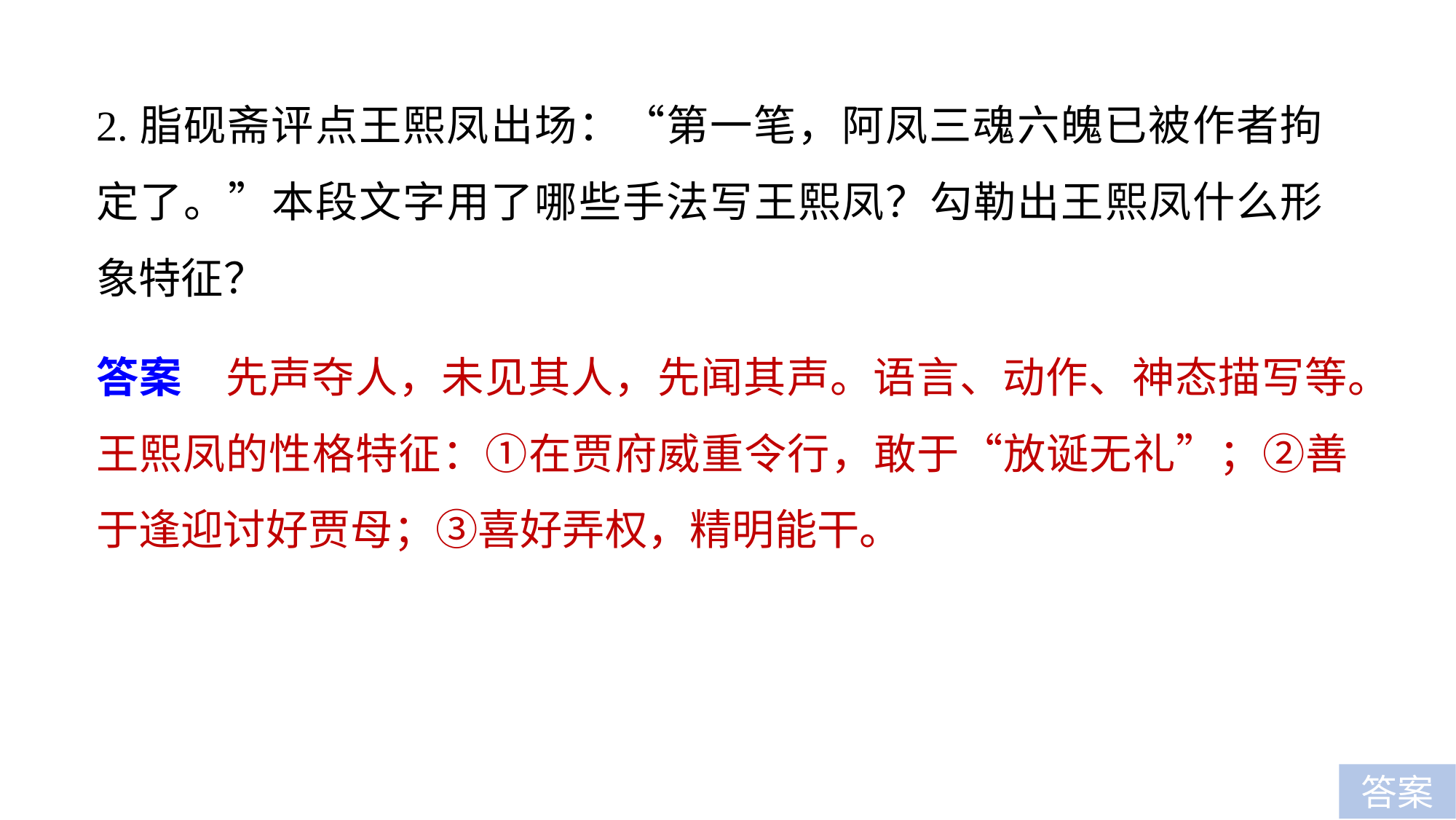

2.脂砚斋评点王熙凤出场：“第一笔，阿凤三魂六魄已被作者拘定了。”本段文字用了哪些手法写王熙凤？勾勒出王熙凤什么形象特征？
答案　先声夺人，未见其人，先闻其声。语言、动作、神态描写等。
王熙凤的性格特征：①在贾府威重令行，敢于“放诞无礼”；②善于逢迎讨好贾母；③喜好弄权，精明能干。
答案